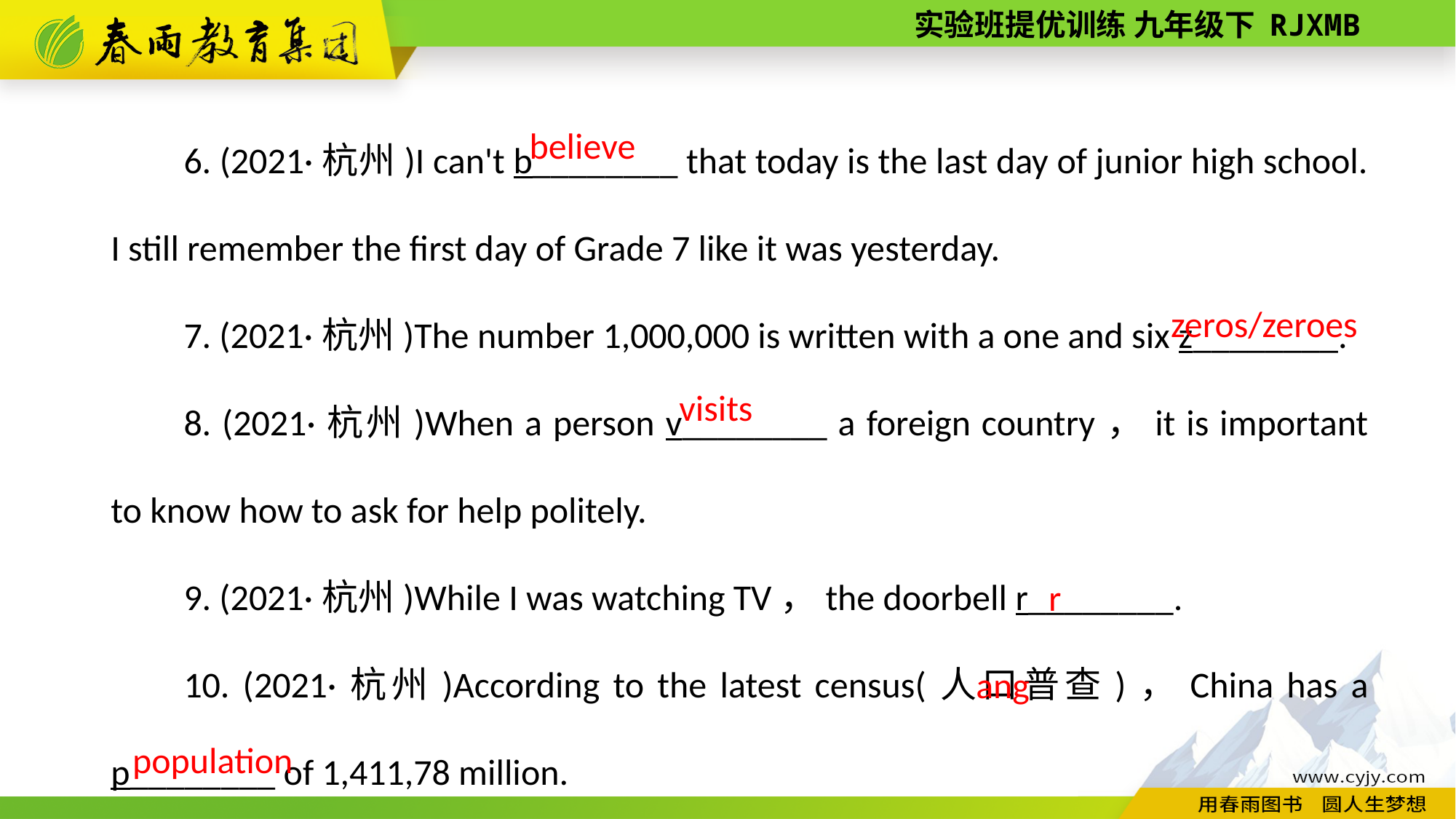

6. (2021·杭州)I can't b________ that today is the last day of junior high school. I still remember the first day of Grade 7 like it was yesterday.
7. (2021·杭州)The number 1,000,000 is written with a one and six z________.
8. (2021·杭州)When a person v________ a foreign country，it is important to know how to ask for help politely.
9. (2021·杭州)While I was watching TV，the doorbell r________.
10. (2021·杭州)According to the latest census(人口普查)，China has a p________ of 1,411,78 million.
believe
zeros/zeroes
visits
rang
population